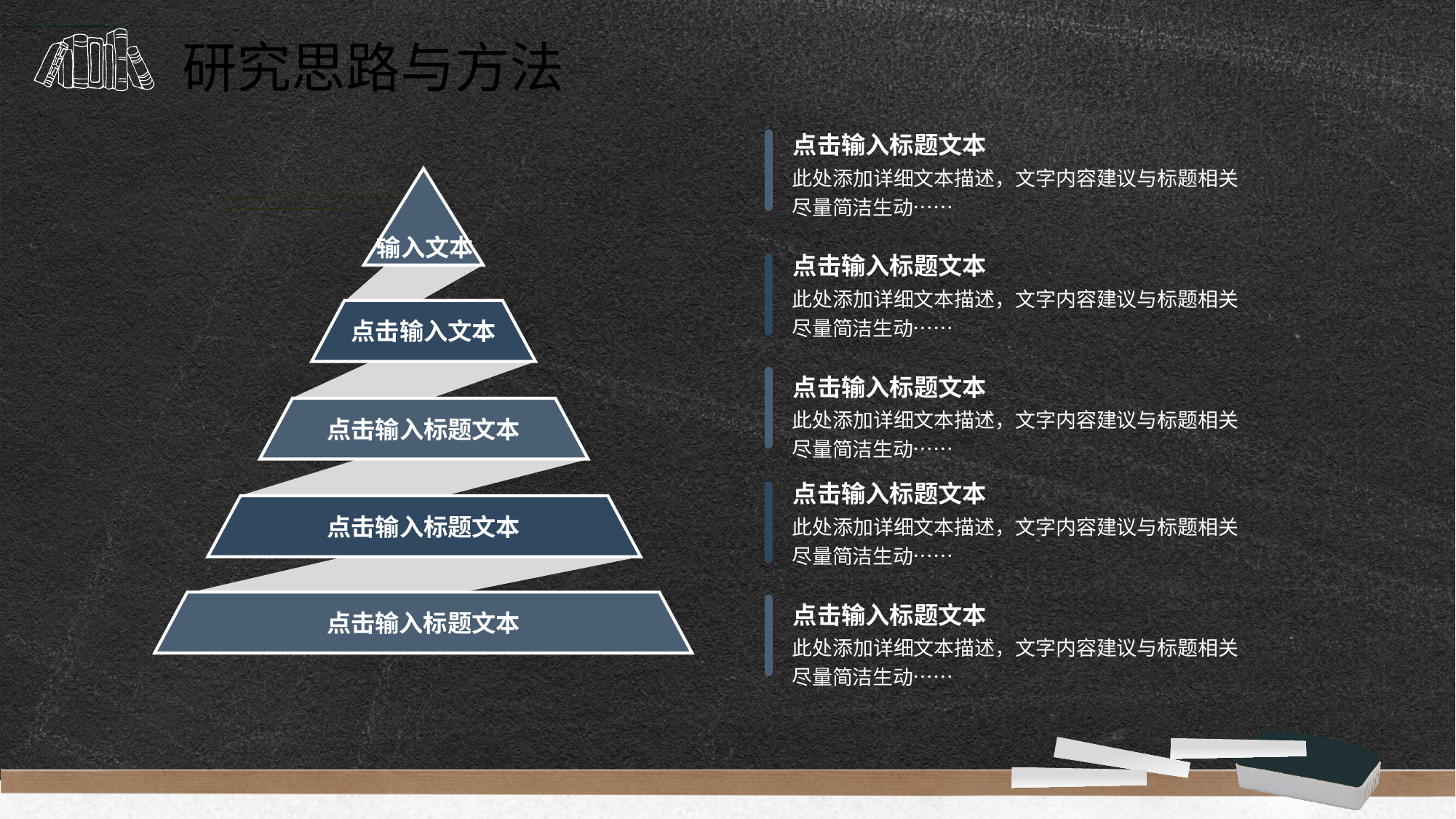

研究思路与方法
点击输入标题文本
此处添加详细文本描述，文字内容建议与标题相关尽量简洁生动……

输入文本

点击输入文本

点击输入标题文本

点击输入标题文本

点击输入标题文本
点击输入标题文本
此处添加详细文本描述，文字内容建议与标题相关尽量简洁生动……

点击输入标题文本
此处添加详细文本描述，文字内容建议与标题相关尽量简洁生动……
点击输入标题文本
此处添加详细文本描述，文字内容建议与标题相关尽量简洁生动……

点击输入标题文本
此处添加详细文本描述，文字内容建议与标题相关尽量简洁生动……